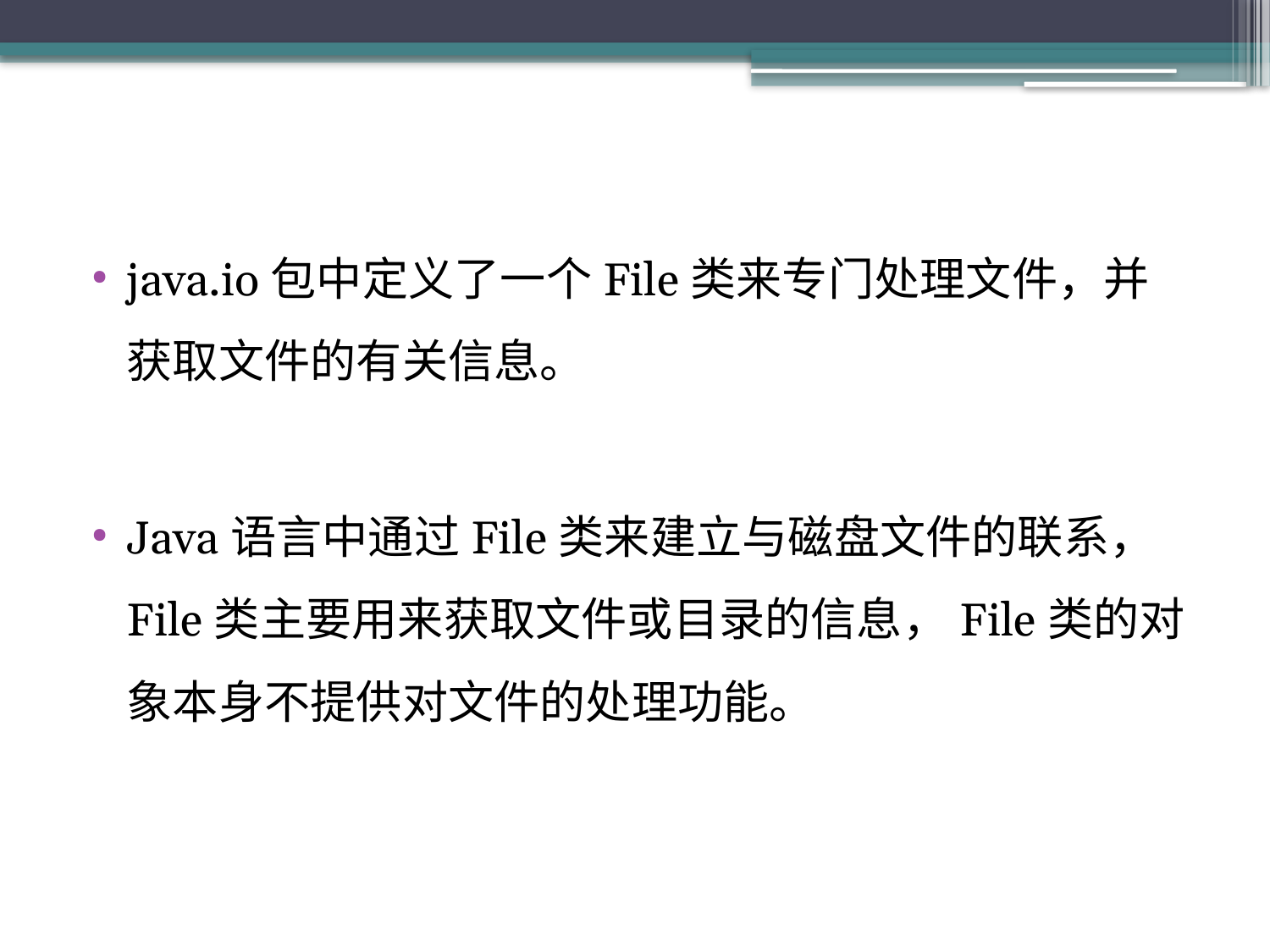

#
java.io包中定义了一个File类来专门处理文件，并获取文件的有关信息。

Java语言中通过File类来建立与磁盘文件的联系，File类主要用来获取文件或目录的信息，File类的对象本身不提供对文件的处理功能。